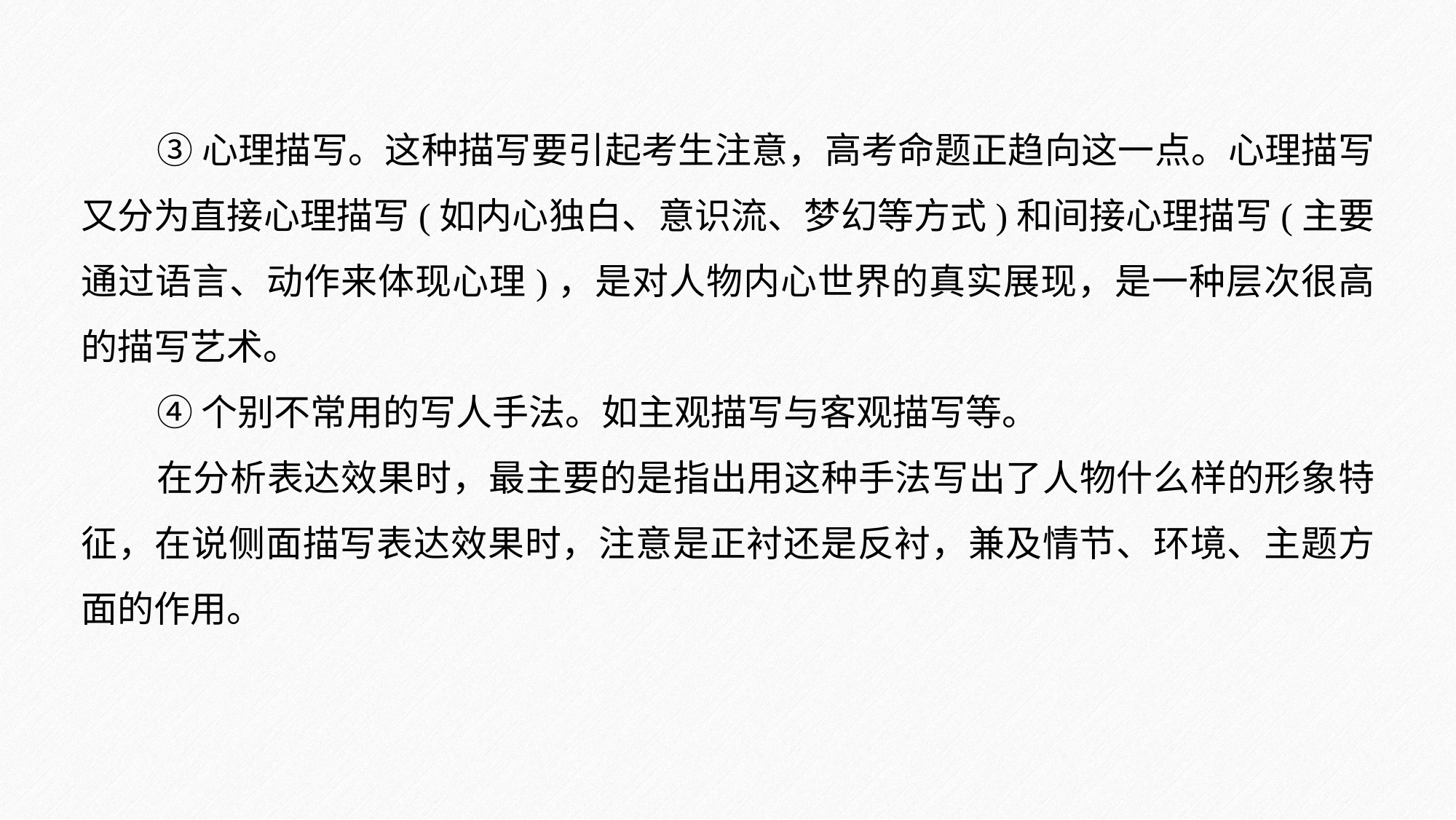

③心理描写。这种描写要引起考生注意，高考命题正趋向这一点。心理描写又分为直接心理描写(如内心独白、意识流、梦幻等方式)和间接心理描写(主要通过语言、动作来体现心理)，是对人物内心世界的真实展现，是一种层次很高的描写艺术。
④个别不常用的写人手法。如主观描写与客观描写等。
在分析表达效果时，最主要的是指出用这种手法写出了人物什么样的形象特征，在说侧面描写表达效果时，注意是正衬还是反衬，兼及情节、环境、主题方面的作用。